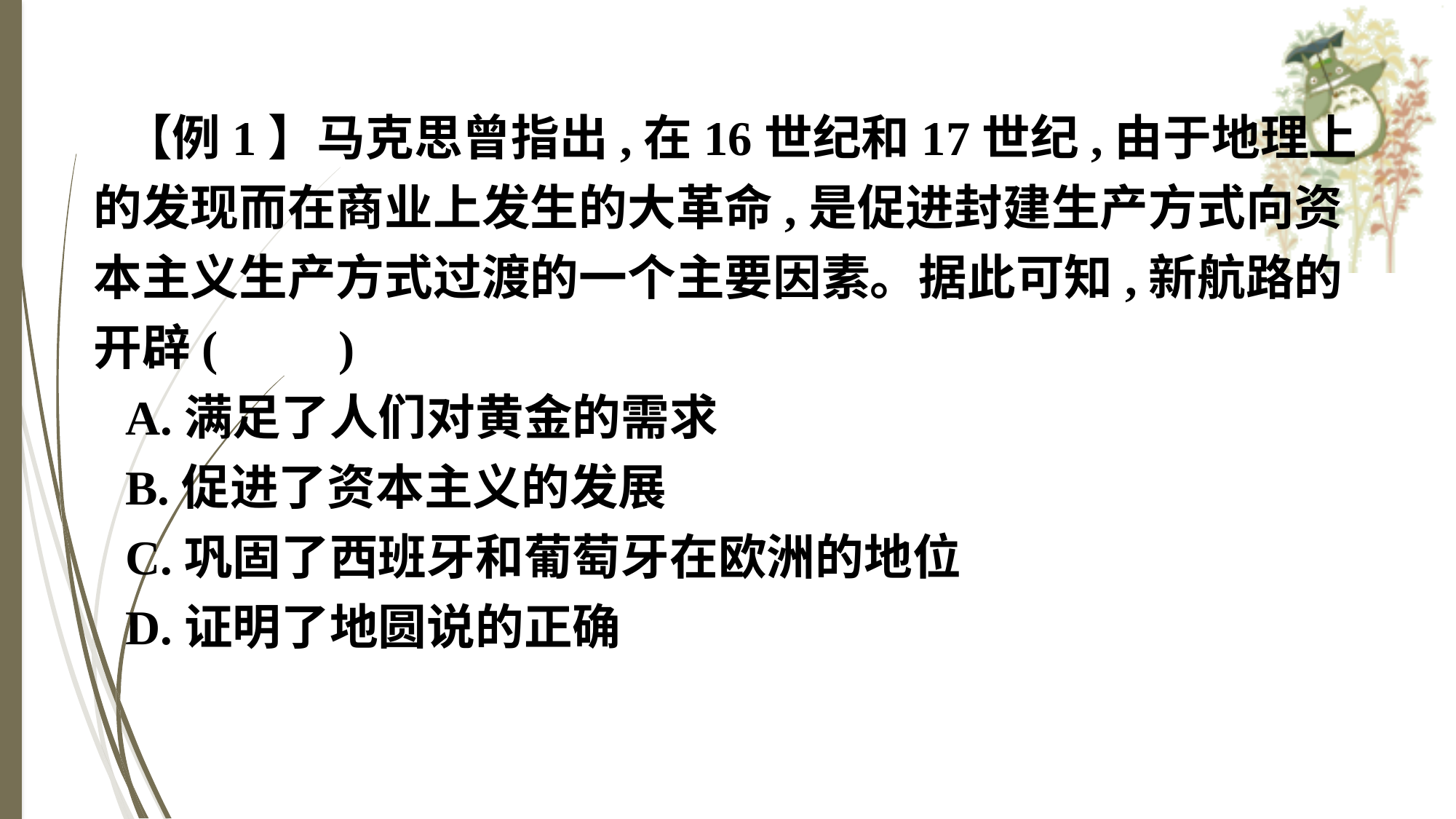

【例1】马克思曾指出,在16世纪和17世纪,由于地理上的发现而在商业上发生的大革命,是促进封建生产方式向资本主义生产方式过渡的一个主要因素。据此可知,新航路的开辟(　　)
A.满足了人们对黄金的需求
B.促进了资本主义的发展
C.巩固了西班牙和葡萄牙在欧洲的地位
D.证明了地圆说的正确